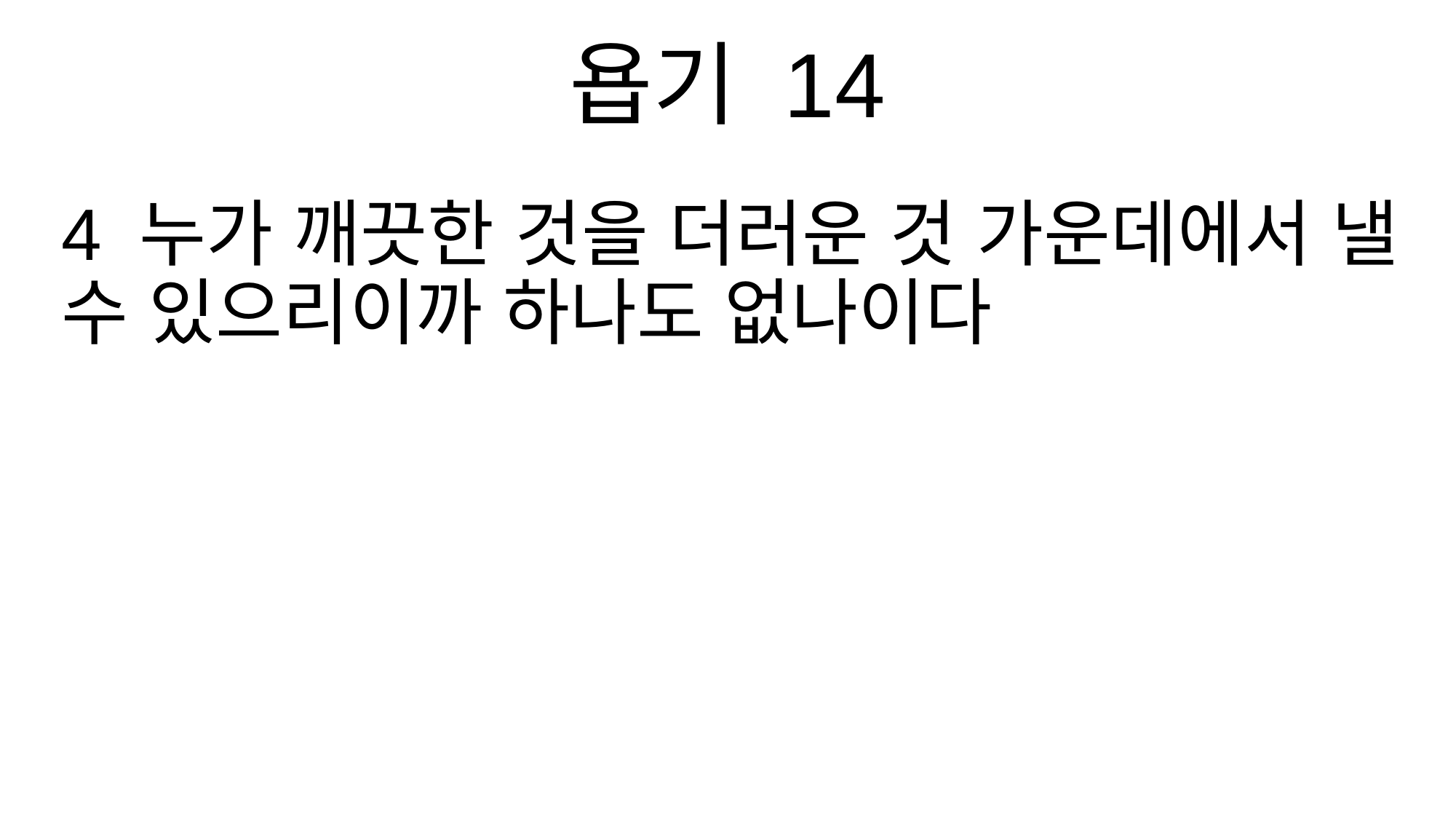

욥기 14
4 누가 깨끗한 것을 더러운 것 가운데에서 낼 수 있으리이까 하나도 없나이다